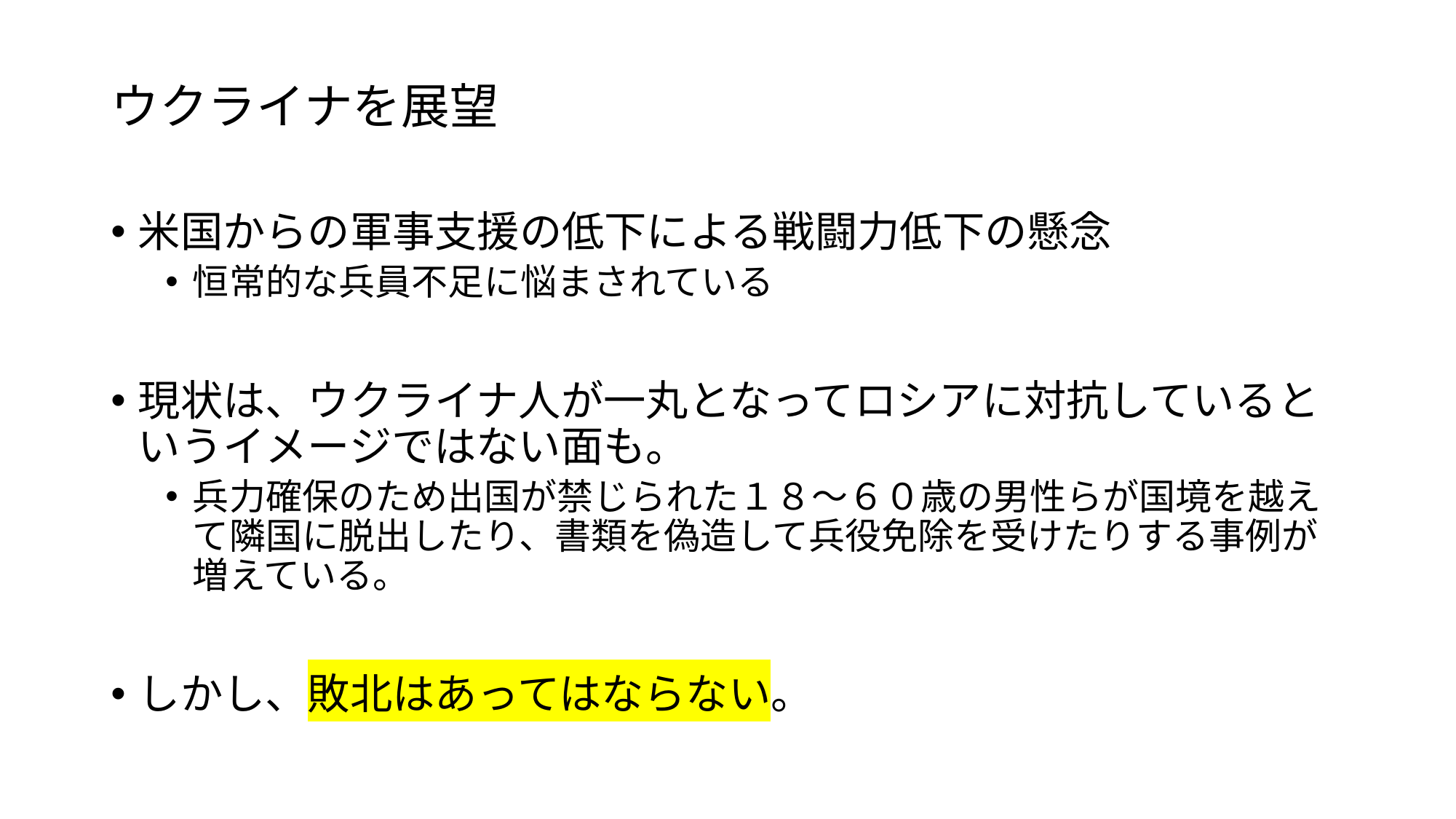

ウクライナを展望

米国からの軍事支援の低下による戦闘力低下の懸念
恒常的な兵員不足に悩まされている

現状は、ウクライナ人が一丸となってロシアに対抗しているというイメージではない面も。
兵力確保のため出国が禁じられた１８～６０歳の男性らが国境を越えて隣国に脱出したり、書類を偽造して兵役免除を受けたりする事例が増えている。

しかし、敗北はあってはならない。